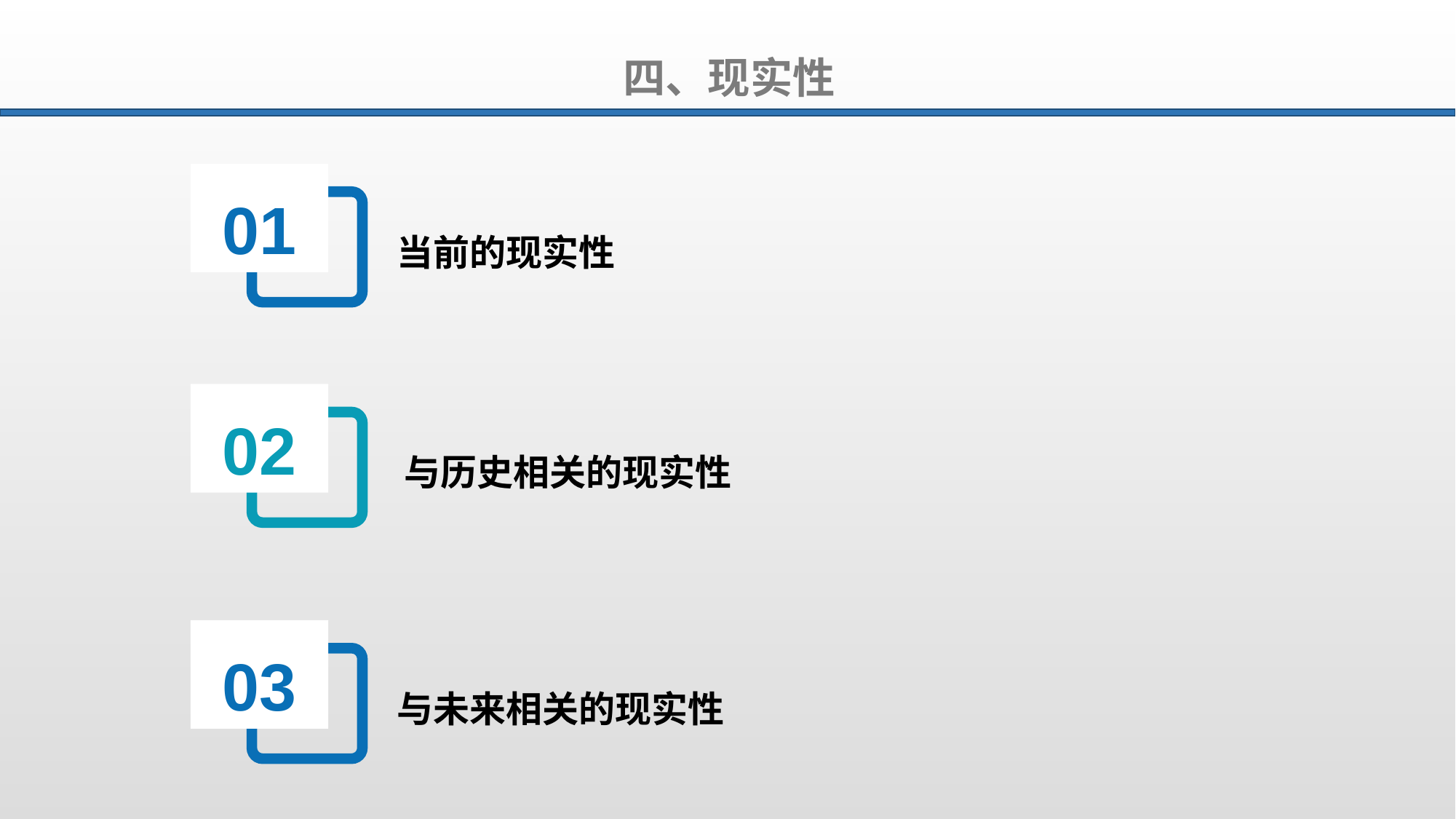

四、现实性

01

当前的现实性
02

与历史相关的现实性
03

与未来相关的现实性